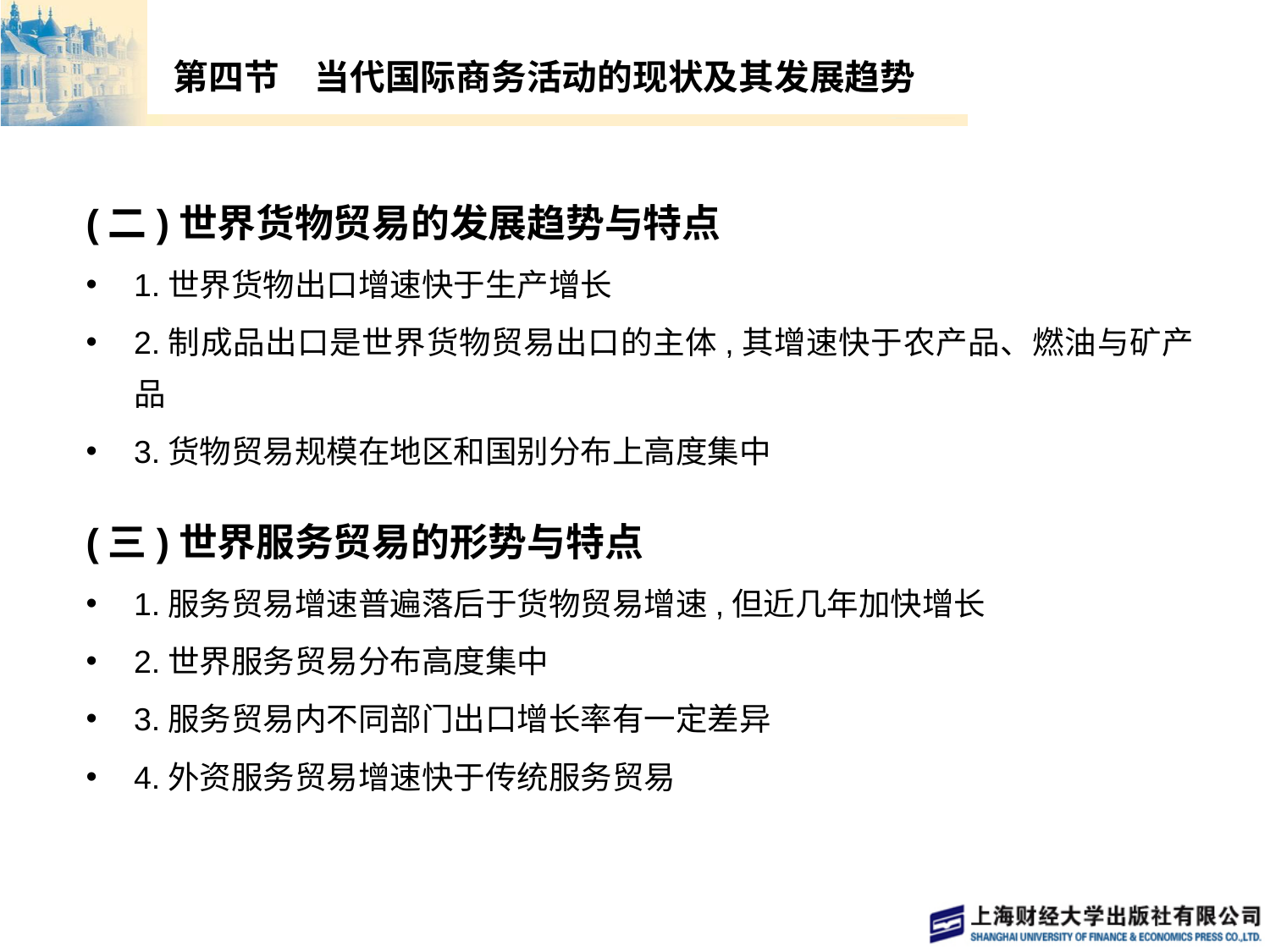

# 第四节　当代国际商务活动的现状及其发展趋势
(二)世界货物贸易的发展趋势与特点
1.世界货物出口增速快于生产增长
2.制成品出口是世界货物贸易出口的主体,其增速快于农产品、燃油与矿产品
3.货物贸易规模在地区和国别分布上高度集中
(三)世界服务贸易的形势与特点
1.服务贸易增速普遍落后于货物贸易增速,但近几年加快增长
2.世界服务贸易分布高度集中
3.服务贸易内不同部门出口增长率有一定差异
4.外资服务贸易增速快于传统服务贸易